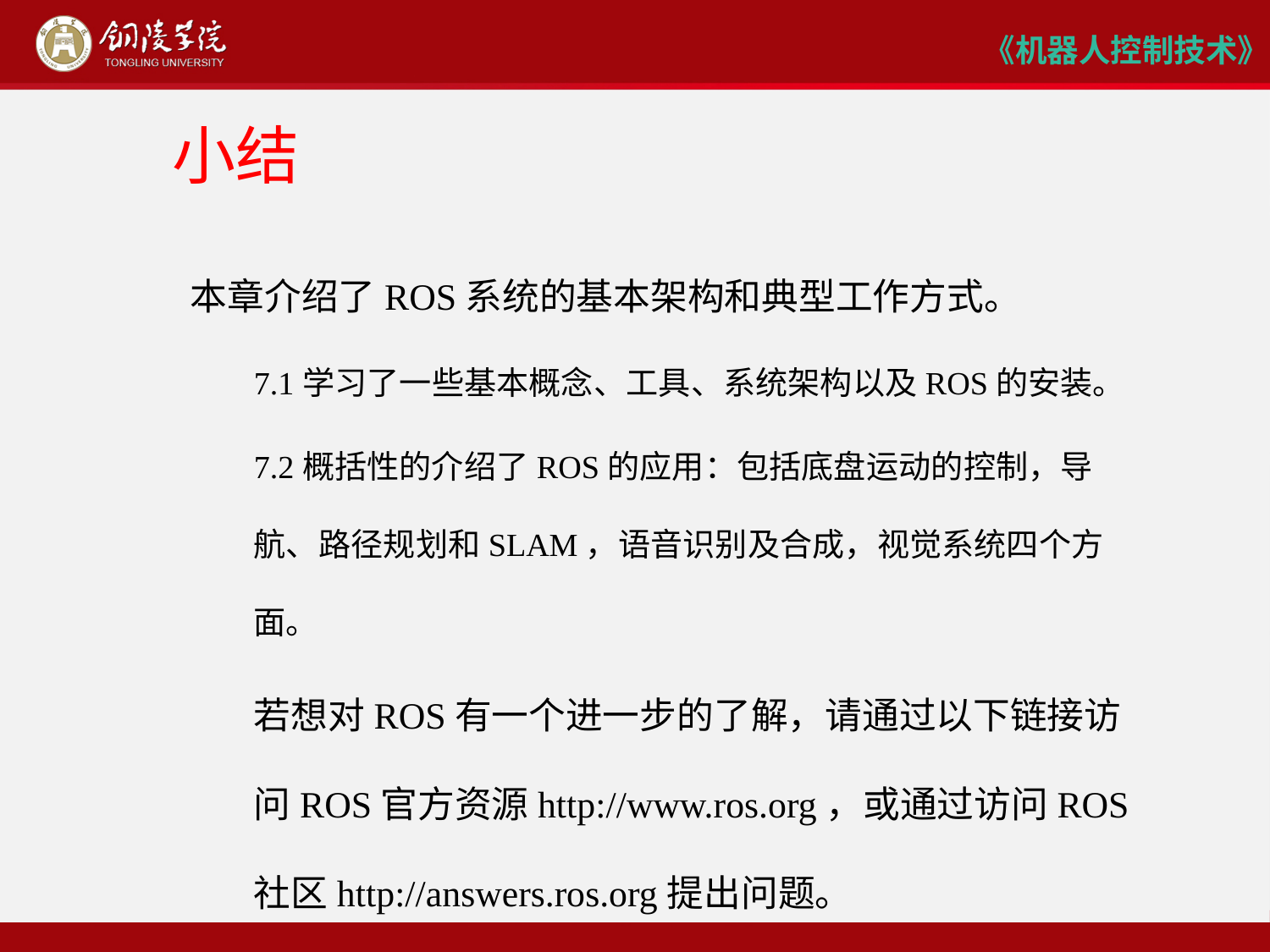

# 小结
本章介绍了ROS系统的基本架构和典型工作方式。
7.1学习了一些基本概念、工具、系统架构以及ROS的安装。
7.2概括性的介绍了ROS的应用：包括底盘运动的控制，导航、路径规划和SLAM，语音识别及合成，视觉系统四个方面。
若想对ROS有一个进一步的了解，请通过以下链接访问ROS官方资源http://www.ros.org，或通过访问ROS社区http://answers.ros.org提出问题。